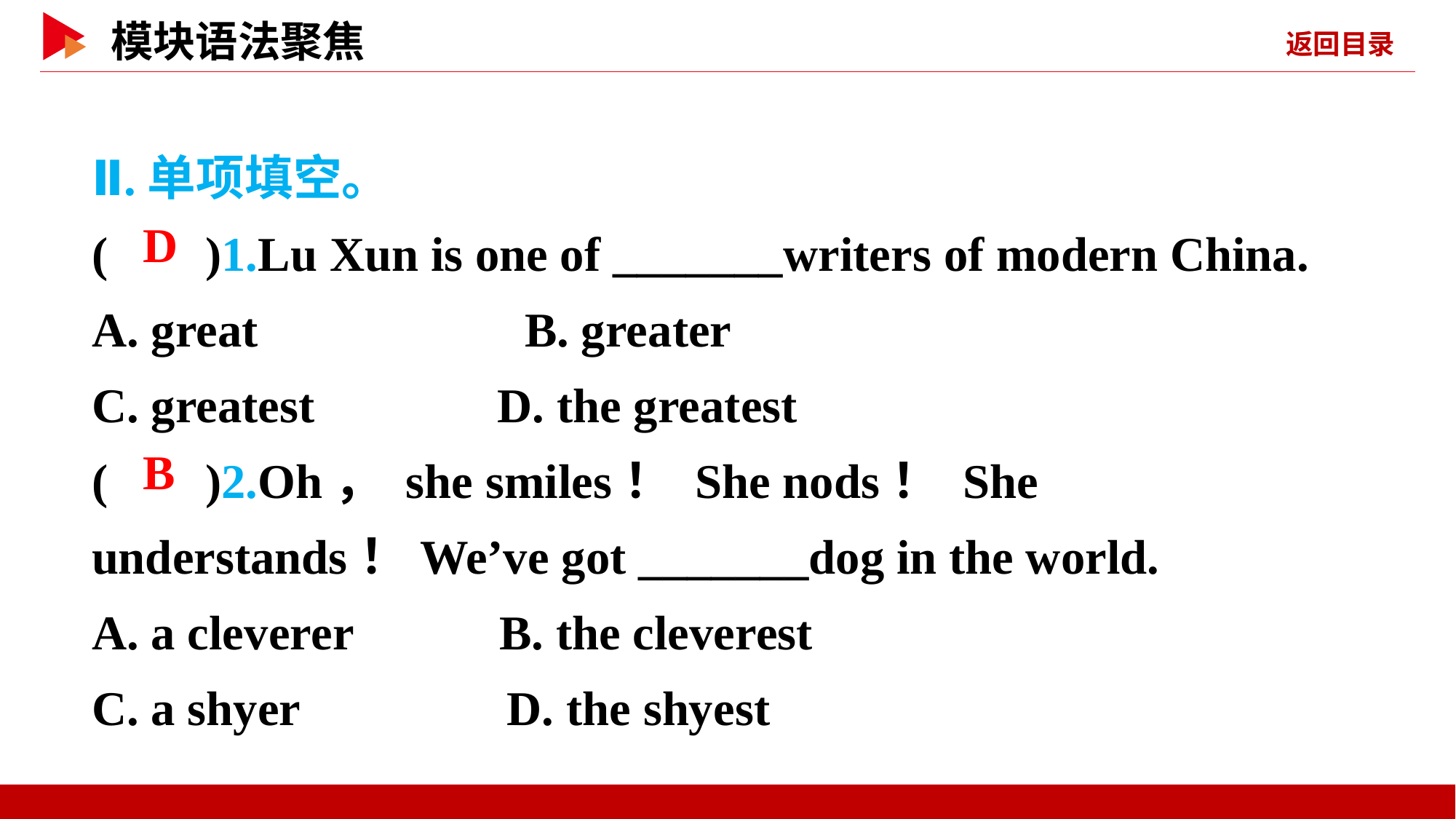

Ⅱ.单项填空。
(        )1.Lu Xun is one of _______writers of modern China.
A. great　　　　　B. greater
C. greatest               D. the greatest
(        )2.Oh， she smiles！ She nods！ She understands！We’ve got _______dog in the world.
A. a cleverer            B. the cleverest
C. a shyer                 D. the shyest
   D
   B